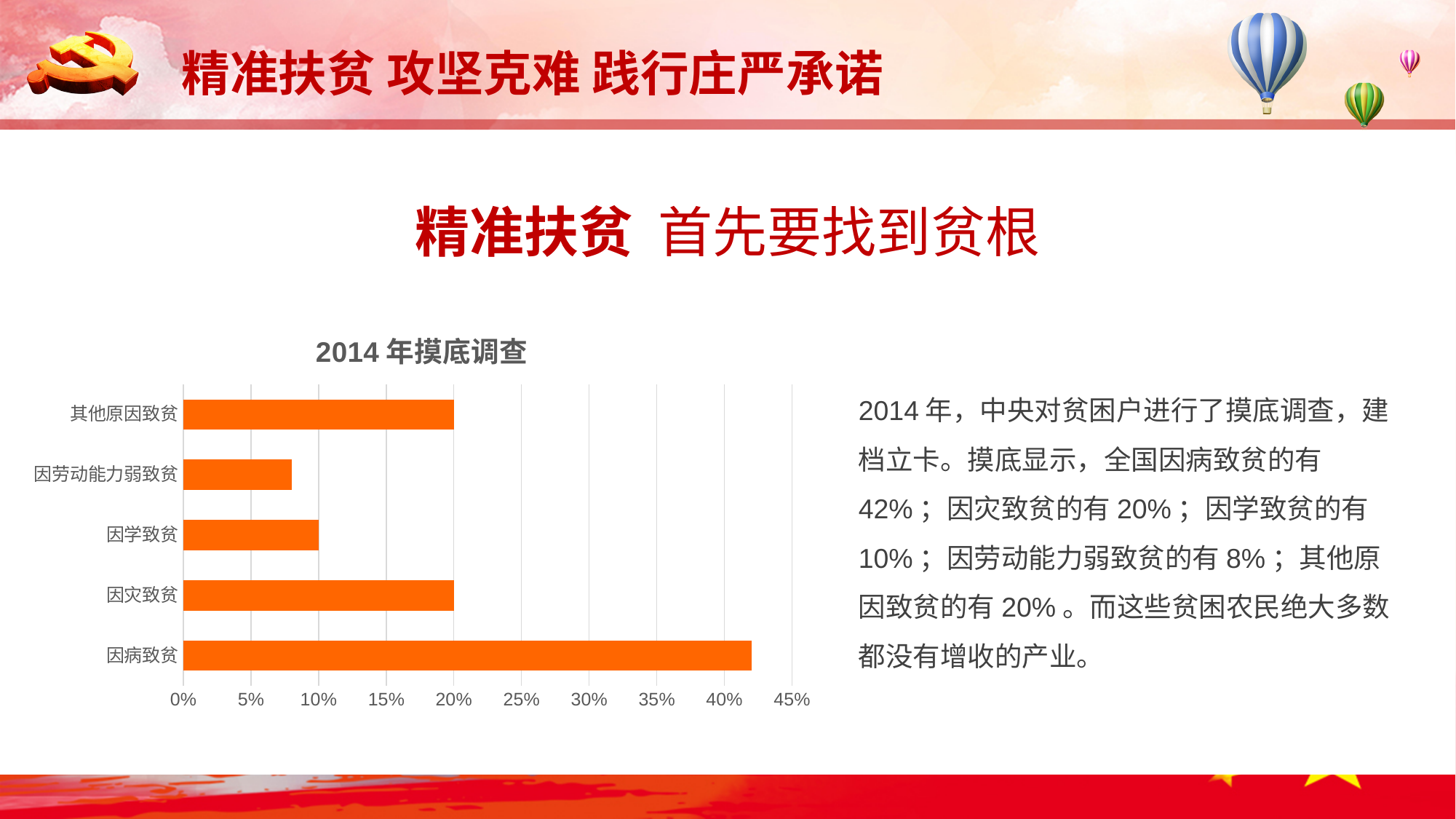

精准扶贫  首先要找到贫根

### Chart:

| Category | 2014年摸底调查 |
|---|---|
| 因病致贫 | 0.42 |
| 因灾致贫 | 0.2 |
| 因学致贫 | 0.1 |
| 因劳动能力弱致贫 | 0.08 |
| 其他原因致贫 | 0.2 |
2014年，中央对贫困户进行了摸底调查，建档立卡。摸底显示，全国因病致贫的有42%；因灾致贫的有20%；因学致贫的有10%；因劳动能力弱致贫的有8%；其他原因致贫的有20%。而这些贫困农民绝大多数都没有增收的产业。